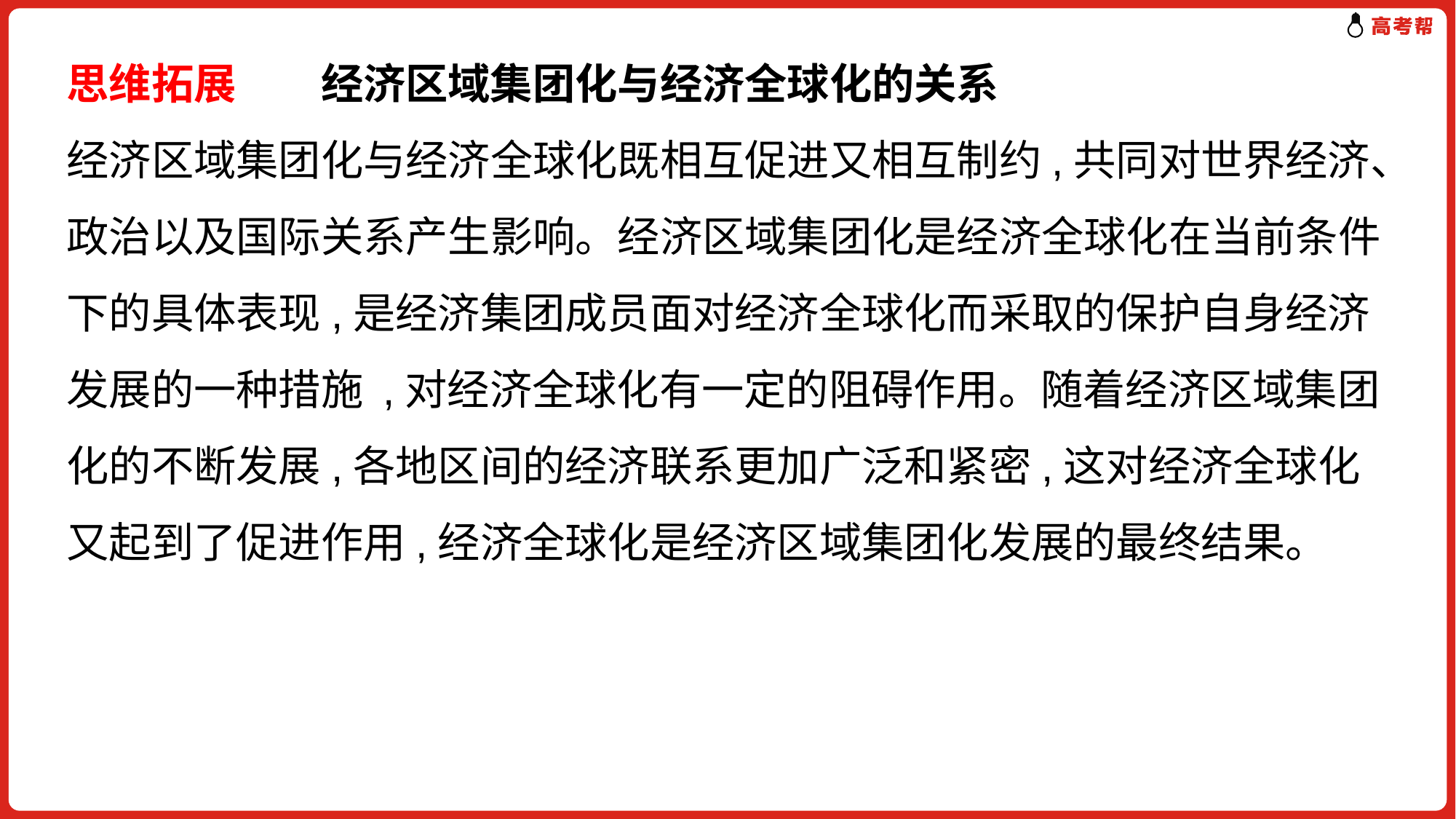

思维拓展　　经济区域集团化与经济全球化的关系
经济区域集团化与经济全球化既相互促进又相互制约,共同对世界经济、政治以及国际关系产生影响。经济区域集团化是经济全球化在当前条件下的具体表现,是经济集团成员面对经济全球化而采取的保护自身经济发展的一种措施 ,对经济全球化有一定的阻碍作用。随着经济区域集团化的不断发展,各地区间的经济联系更加广泛和紧密,这对经济全球化又起到了促进作用,经济全球化是经济区域集团化发展的最终结果。